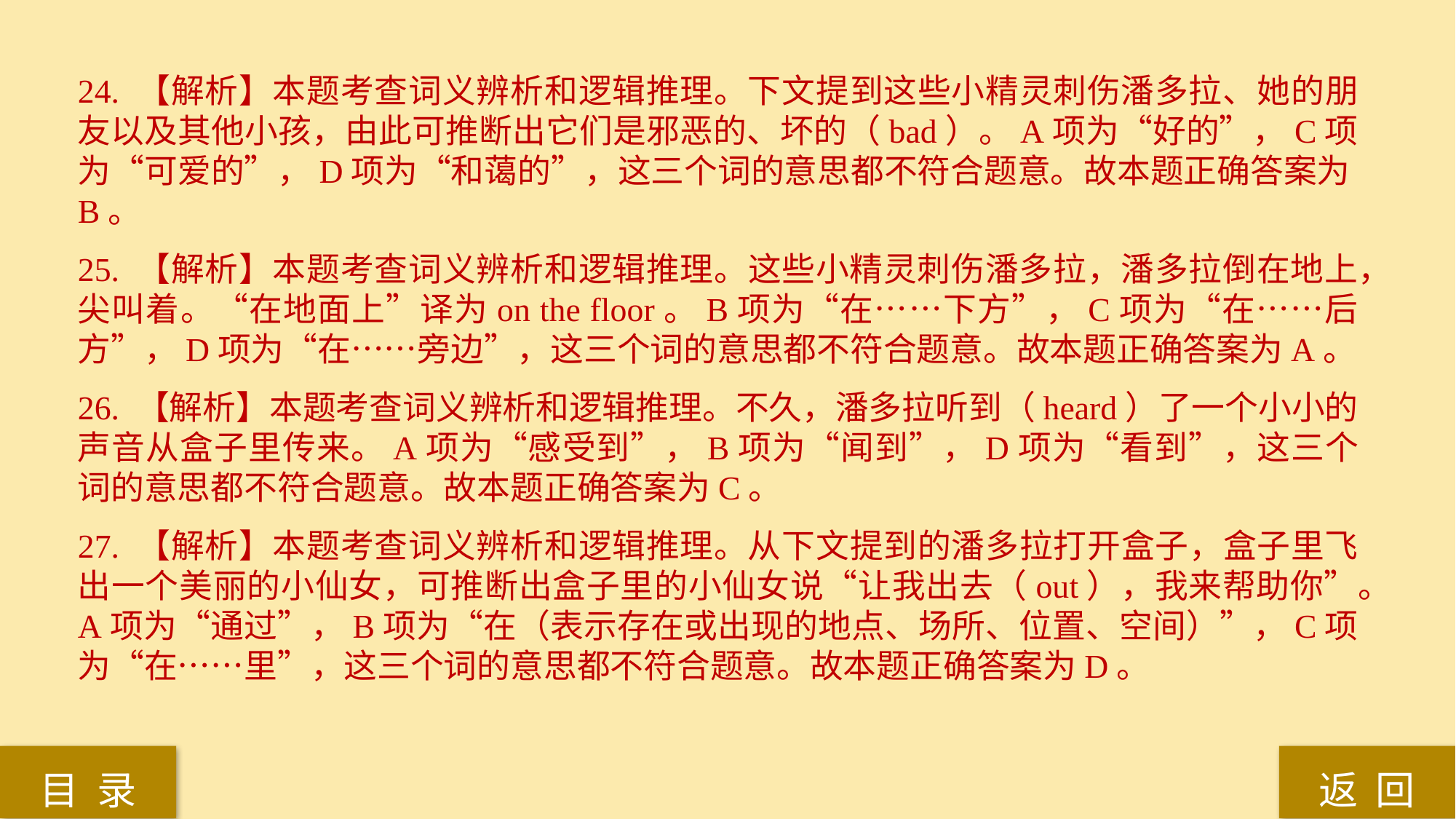

24. 【解析】本题考查词义辨析和逻辑推理。下文提到这些小精灵刺伤潘多拉、她的朋友以及其他小孩，由此可推断出它们是邪恶的、坏的（bad）。A项为“好的”，C项为“可爱的”，D项为“和蔼的”，这三个词的意思都不符合题意。故本题正确答案为B。
25. 【解析】本题考查词义辨析和逻辑推理。这些小精灵刺伤潘多拉，潘多拉倒在地上，尖叫着。“在地面上”译为on the floor。B项为“在……下方”，C项为“在……后方”，D项为“在……旁边”，这三个词的意思都不符合题意。故本题正确答案为A。
26. 【解析】本题考查词义辨析和逻辑推理。不久，潘多拉听到（heard）了一个小小的声音从盒子里传来。A项为“感受到”，B项为“闻到”，D项为“看到”，这三个词的意思都不符合题意。故本题正确答案为C。
27. 【解析】本题考查词义辨析和逻辑推理。从下文提到的潘多拉打开盒子，盒子里飞出一个美丽的小仙女，可推断出盒子里的小仙女说“让我出去（out），我来帮助你”。A项为“通过”，B项为“在（表示存在或出现的地点、场所、位置、空间）”，C项为“在……里”，这三个词的意思都不符合题意。故本题正确答案为D。
返  回